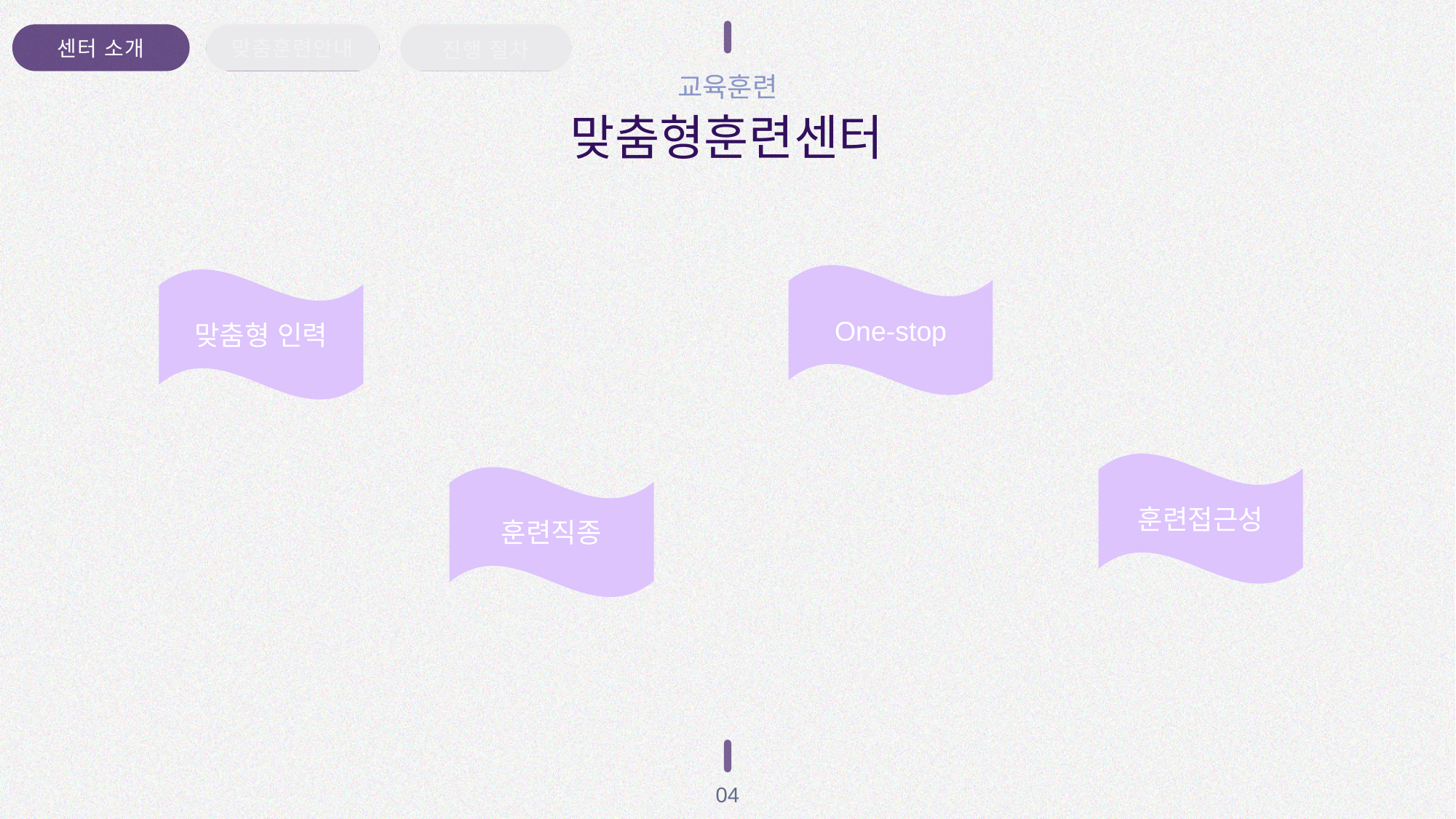

진행 절차

센터 소개

맞춤훈련안내
교육훈련
맞춤형훈련센터
One-stop
맞춤형 인력
훈련접근성
훈련직종
04